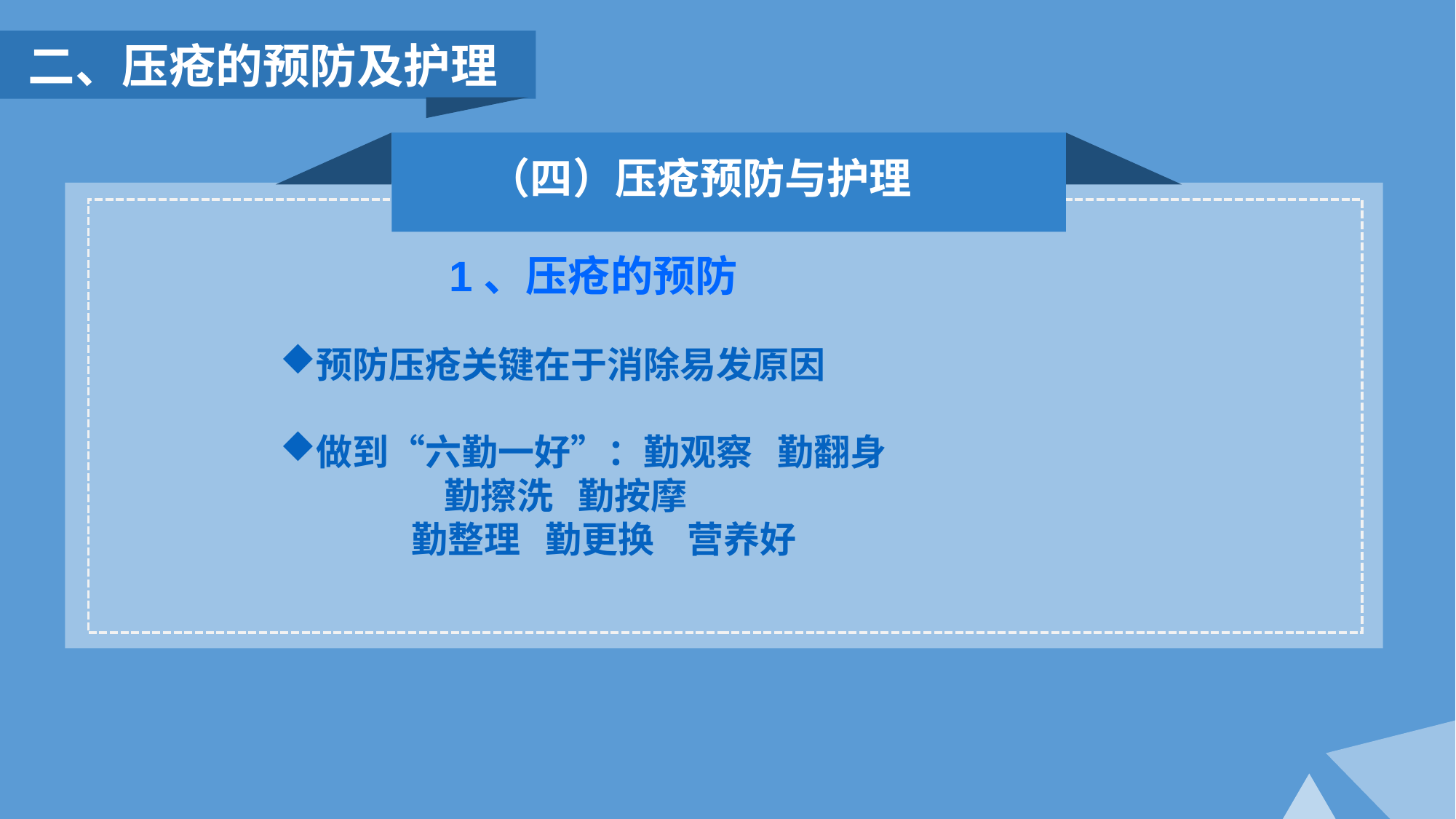

二、压疮的预防及护理

（四）压疮预防与护理

1、压疮的预防
预防压疮关键在于消除易发原因

做到“六勤一好”：勤观察   勤翻身
                   勤擦洗   勤按摩
               勤整理   勤更换    营养好